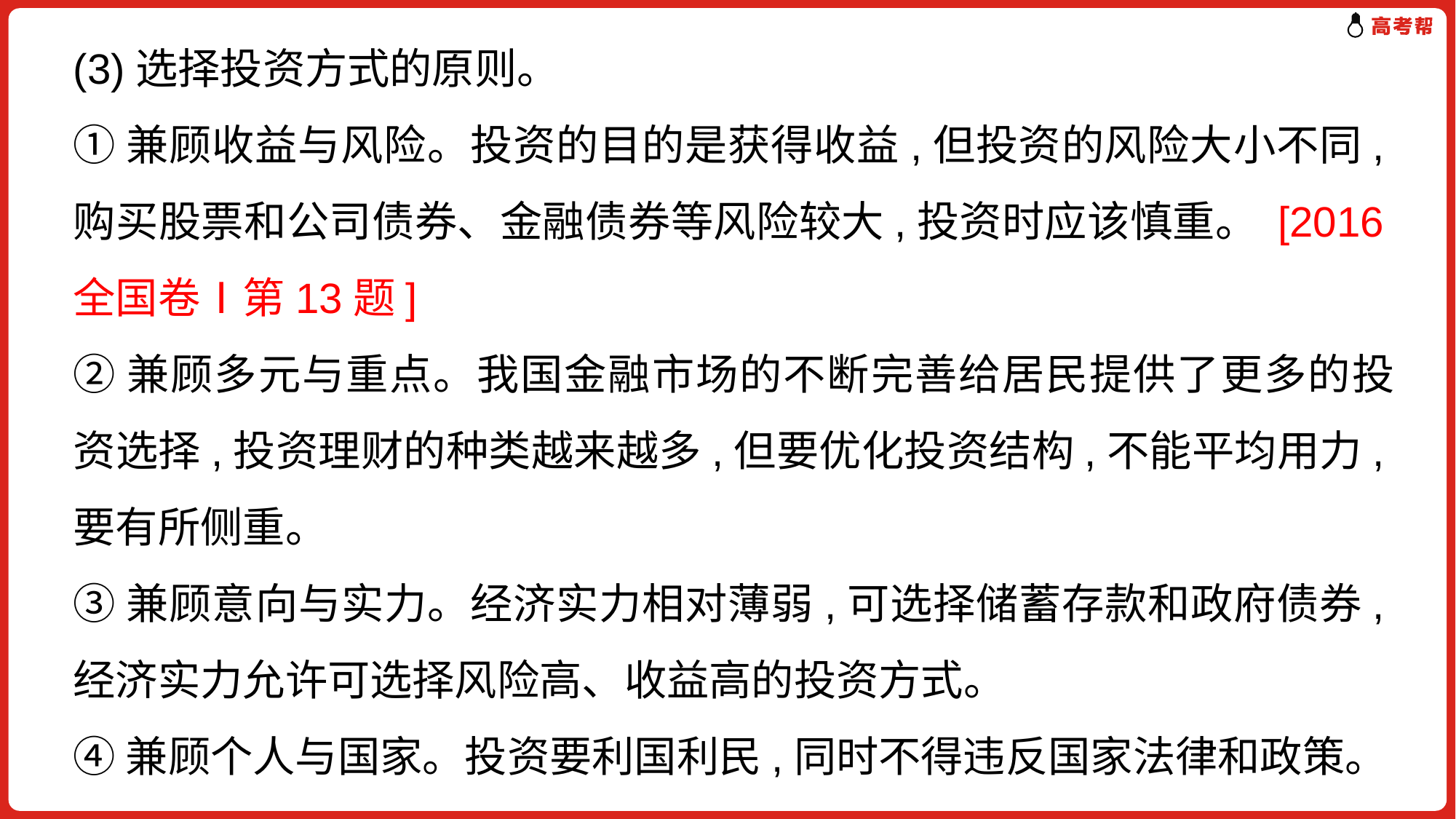

(3)选择投资方式的原则。
①兼顾收益与风险。投资的目的是获得收益,但投资的风险大小不同,购买股票和公司债券、金融债券等风险较大,投资时应该慎重。 [2016全国卷Ⅰ第13题]
②兼顾多元与重点。我国金融市场的不断完善给居民提供了更多的投资选择,投资理财的种类越来越多,但要优化投资结构,不能平均用力,要有所侧重。
③兼顾意向与实力。经济实力相对薄弱,可选择储蓄存款和政府债券,经济实力允许可选择风险高、收益高的投资方式。
④兼顾个人与国家。投资要利国利民,同时不得违反国家法律和政策。